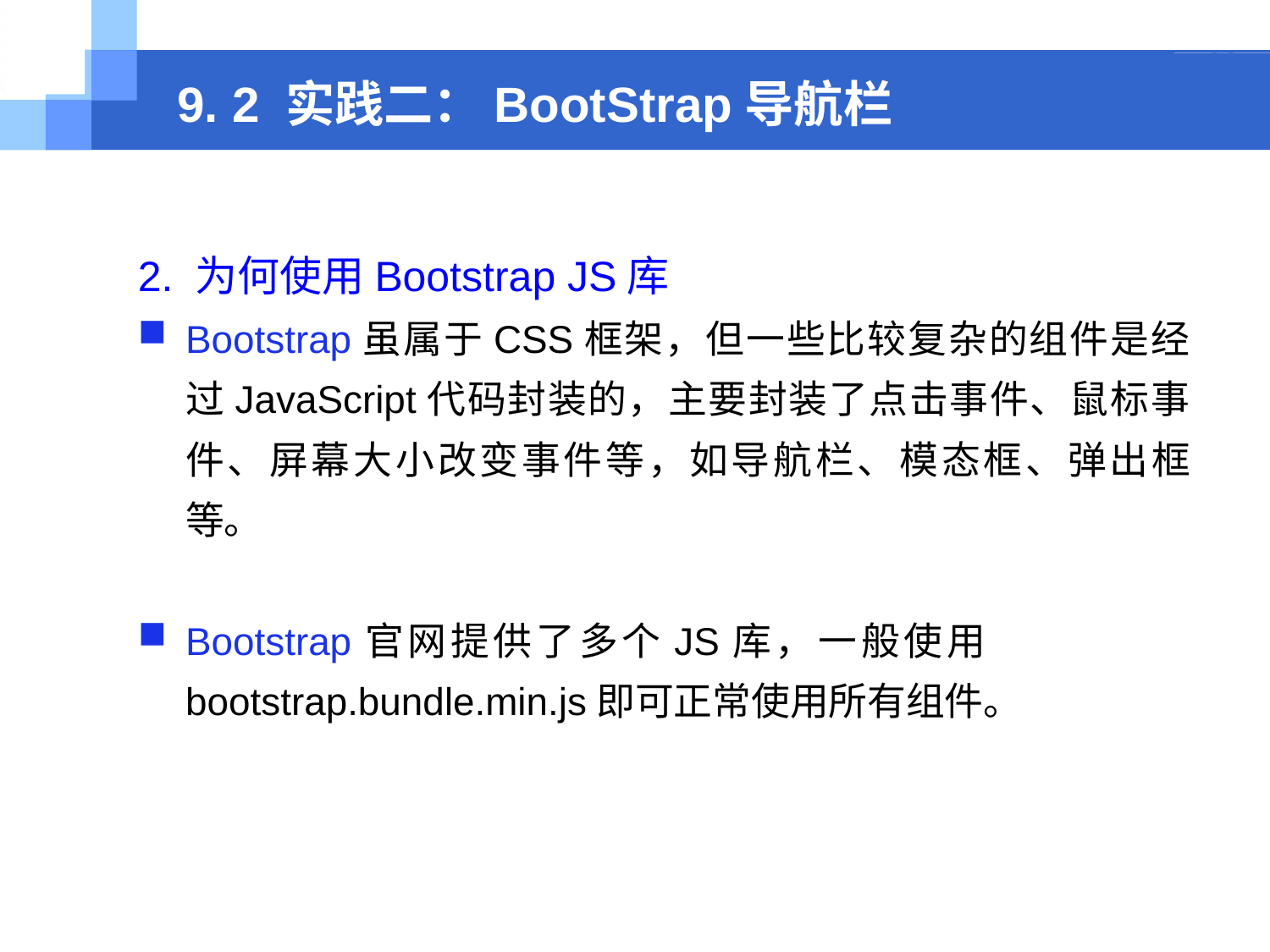

9. 2 实践二：BootStrap导航栏
2. 为何使用Bootstrap JS库
Bootstrap虽属于CSS框架，但一些比较复杂的组件是经过JavaScript代码封装的，主要封装了点击事件、鼠标事件、屏幕大小改变事件等，如导航栏、模态框、弹出框等。

Bootstrap官网提供了多个JS库，一般使用                 bootstrap.bundle.min.js即可正常使用所有组件。